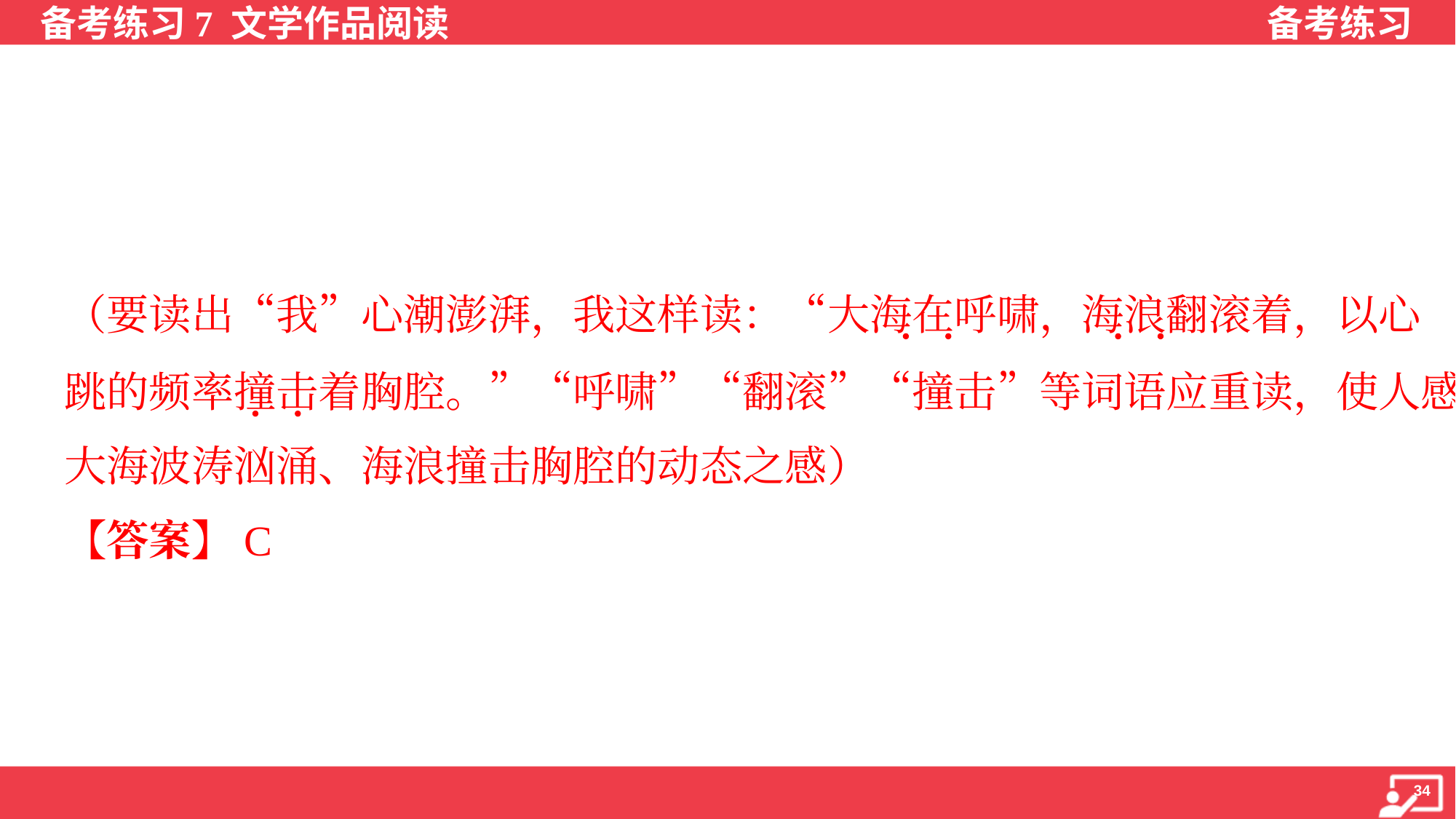

（要读出“我”心潮澎湃，我这样读：“大海在呼啸，海浪翻滚着，以心
跳的频率撞击着胸腔。”“呼啸”“翻滚”“撞击”等词语应重读，使人感受到
大海波涛汹涌、海浪撞击胸腔的动态之感）

【答案】C